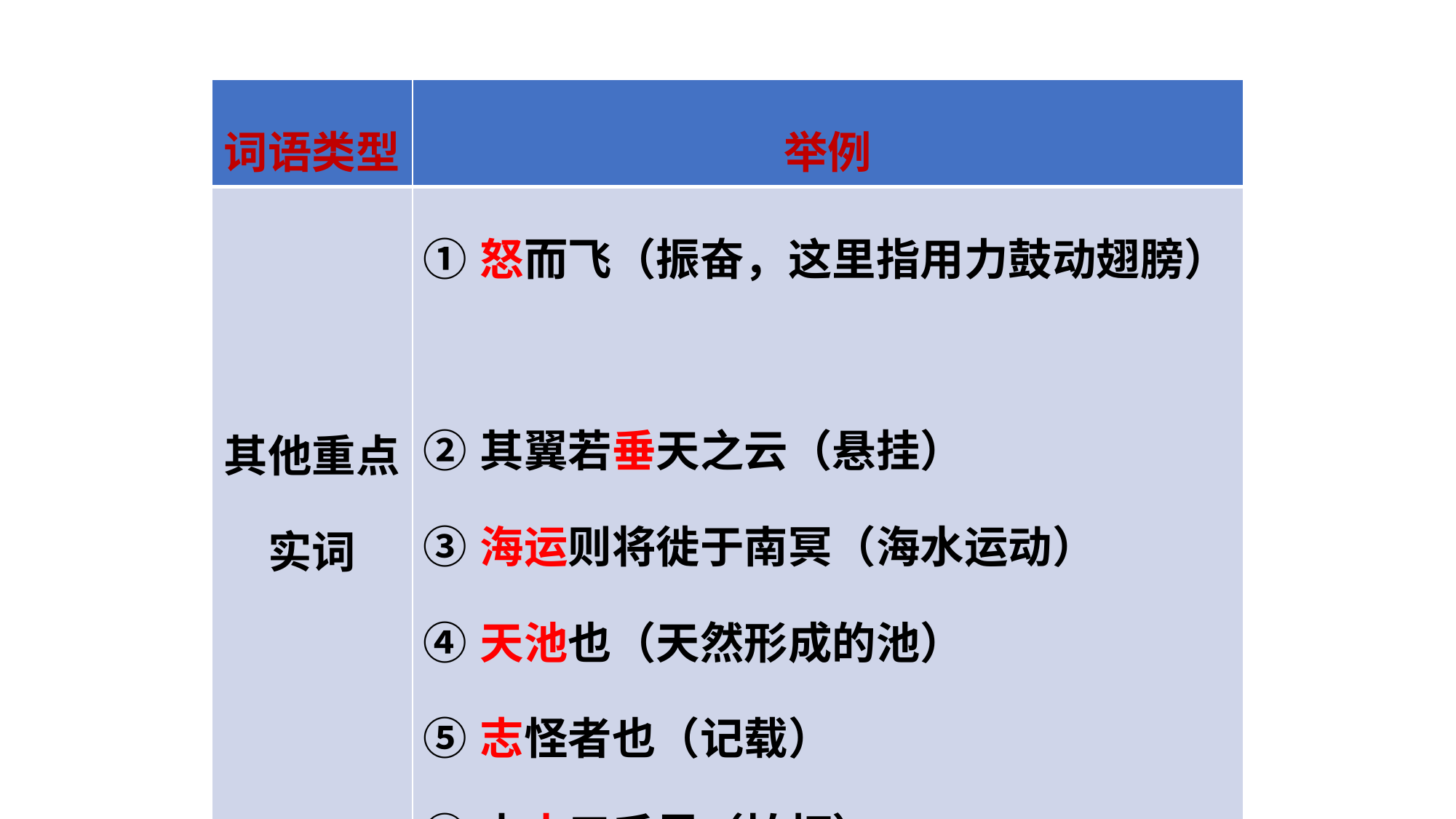

| 词语类型 | 举例 |
| --- | --- |
| 其他重点实词 | ①怒而飞（振奋，这里指用力鼓动翅膀）　　 ②其翼若垂天之云（悬挂） ③海运则将徙于南冥（海水运动） ④天池也（天然形成的池） ⑤志怪者也（记载） ⑥水击三千里（拍打） |